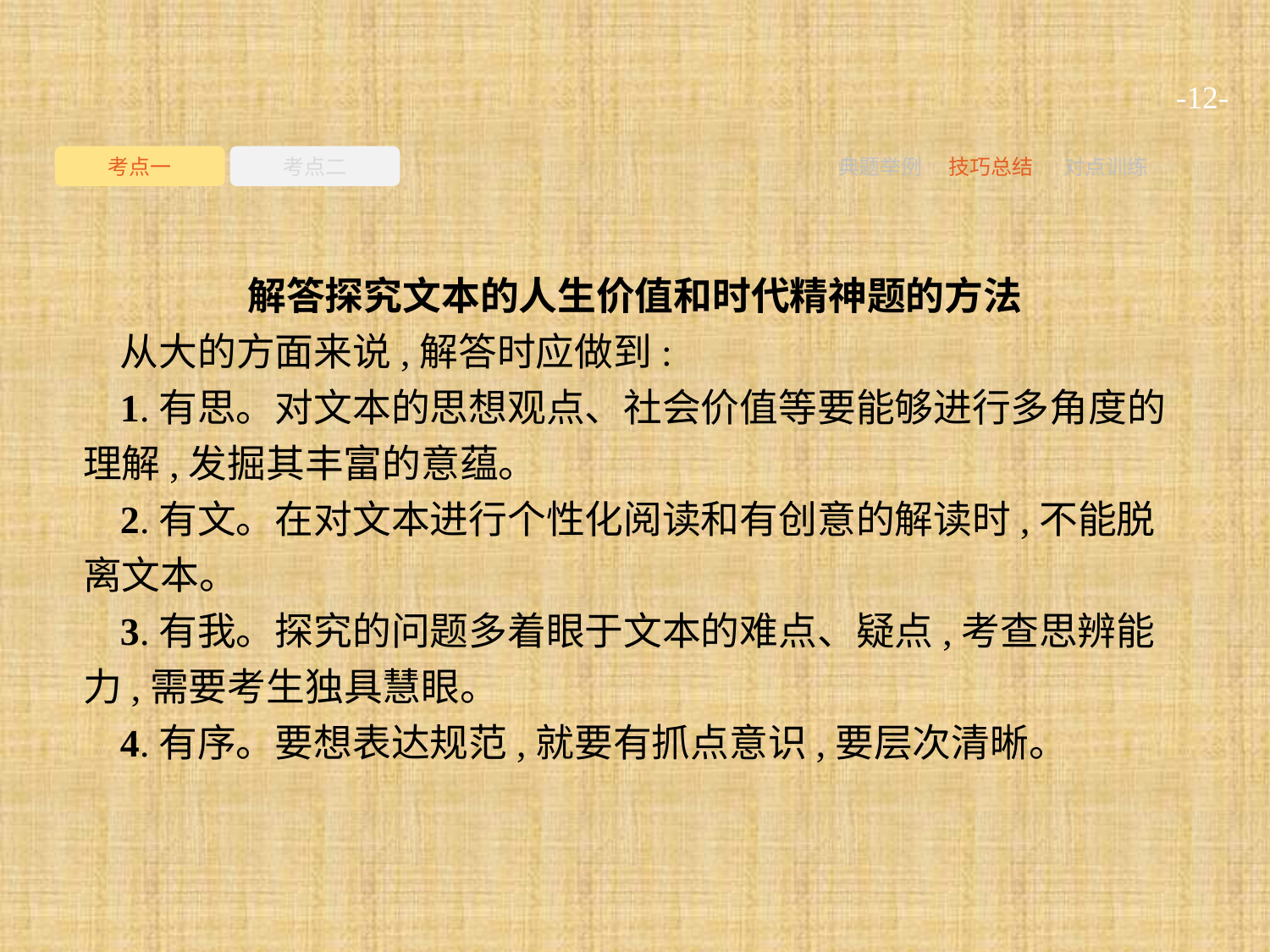

-12-
考点一
考点二
典题举例
技巧总结
对点训练
解答探究文本的人生价值和时代精神题的方法
从大的方面来说,解答时应做到:
1.有思。对文本的思想观点、社会价值等要能够进行多角度的理解,发掘其丰富的意蕴。
2.有文。在对文本进行个性化阅读和有创意的解读时,不能脱离文本。
3.有我。探究的问题多着眼于文本的难点、疑点,考查思辨能力,需要考生独具慧眼。
4.有序。要想表达规范,就要有抓点意识,要层次清晰。